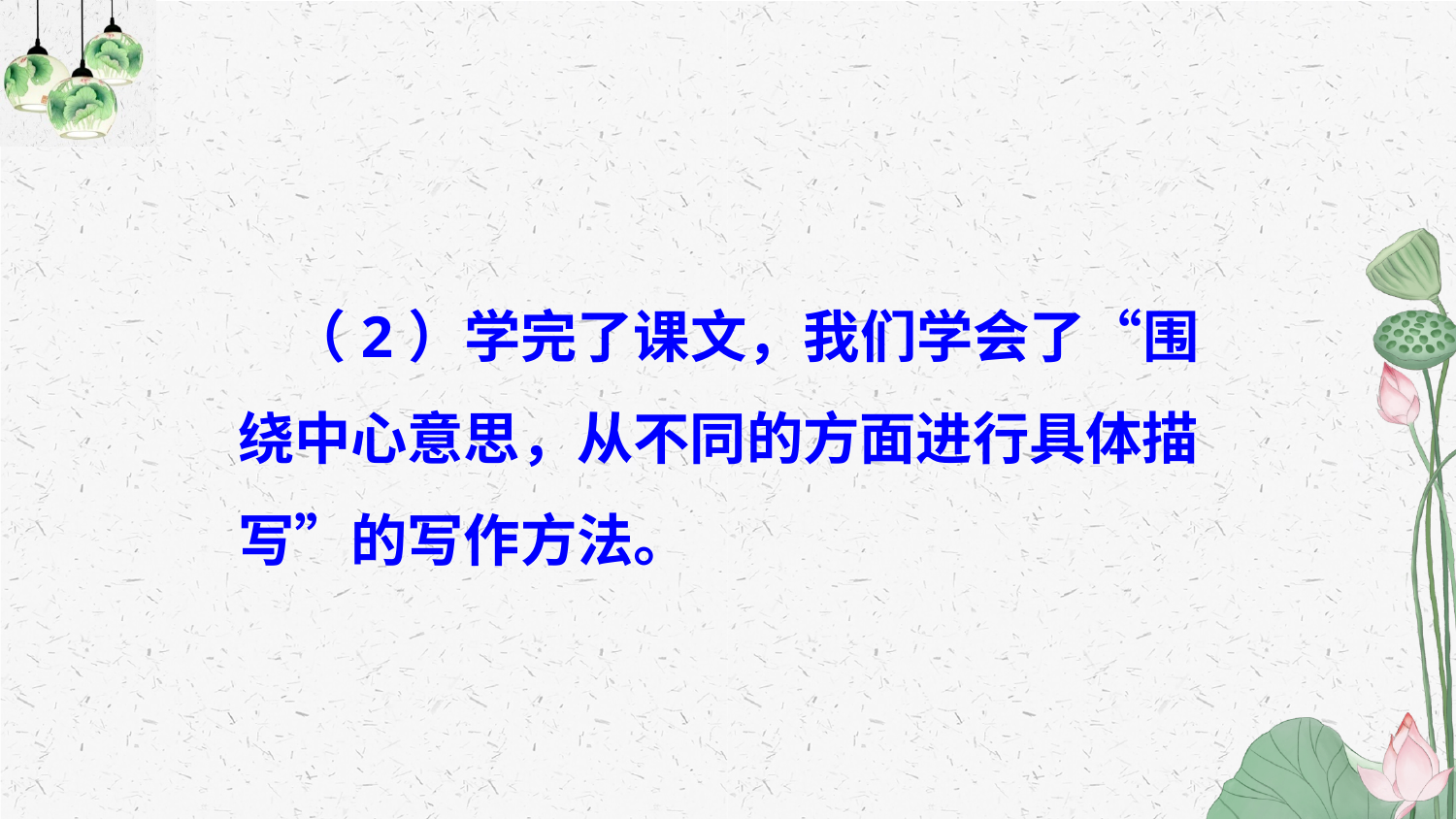

（2）学完了课文，我们学会了“围绕中心意思，从不同的方面进行具体描写”的写作方法。